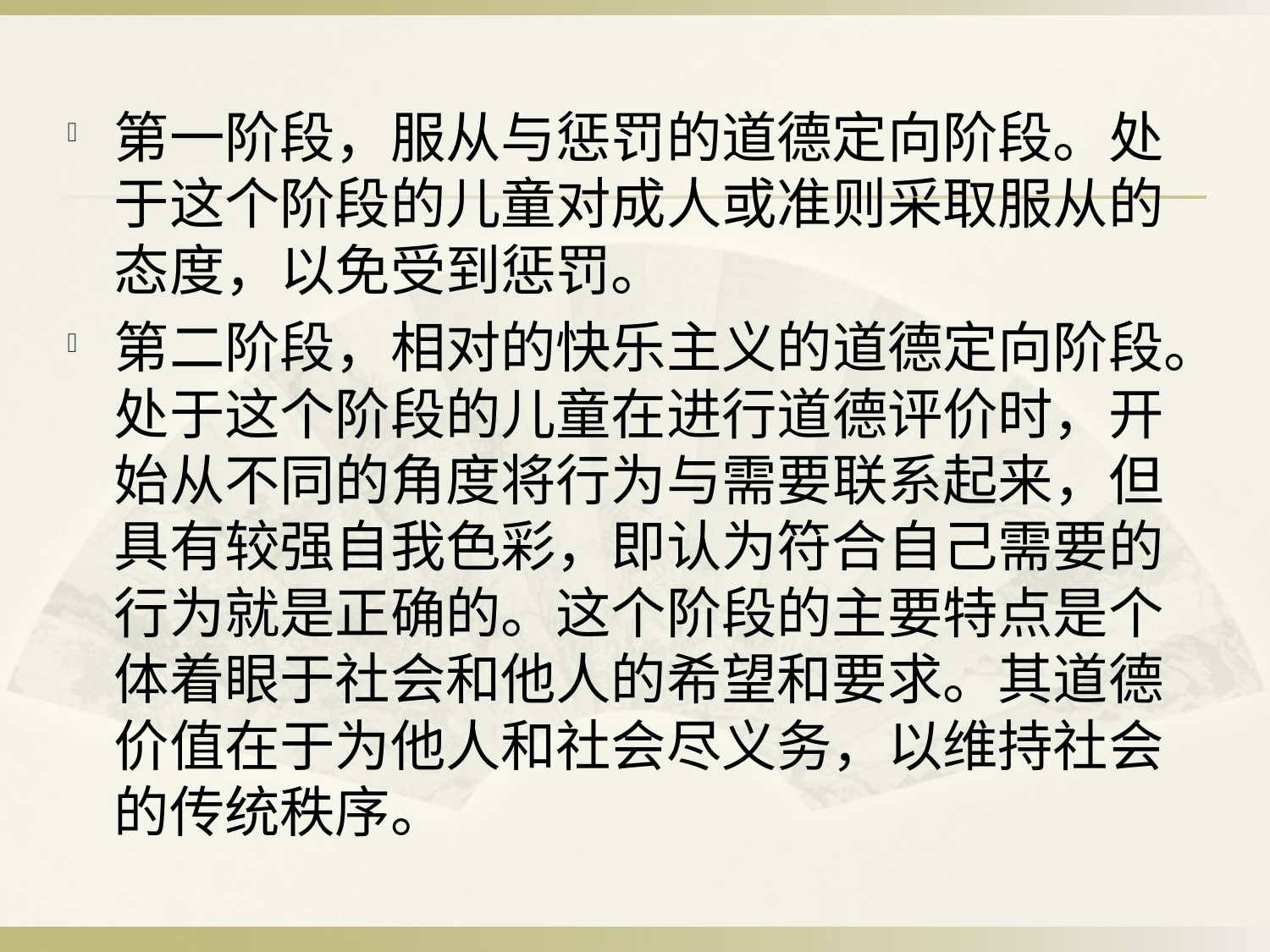

#
第一阶段，服从与惩罚的道德定向阶段。处于这个阶段的儿童对成人或准则采取服从的态度，以免受到惩罚。
第二阶段，相对的快乐主义的道德定向阶段。处于这个阶段的儿童在进行道德评价时，开始从不同的角度将行为与需要联系起来，但具有较强自我色彩，即认为符合自己需要的行为就是正确的。这个阶段的主要特点是个体着眼于社会和他人的希望和要求。其道德价值在于为他人和社会尽义务，以维持社会的传统秩序。